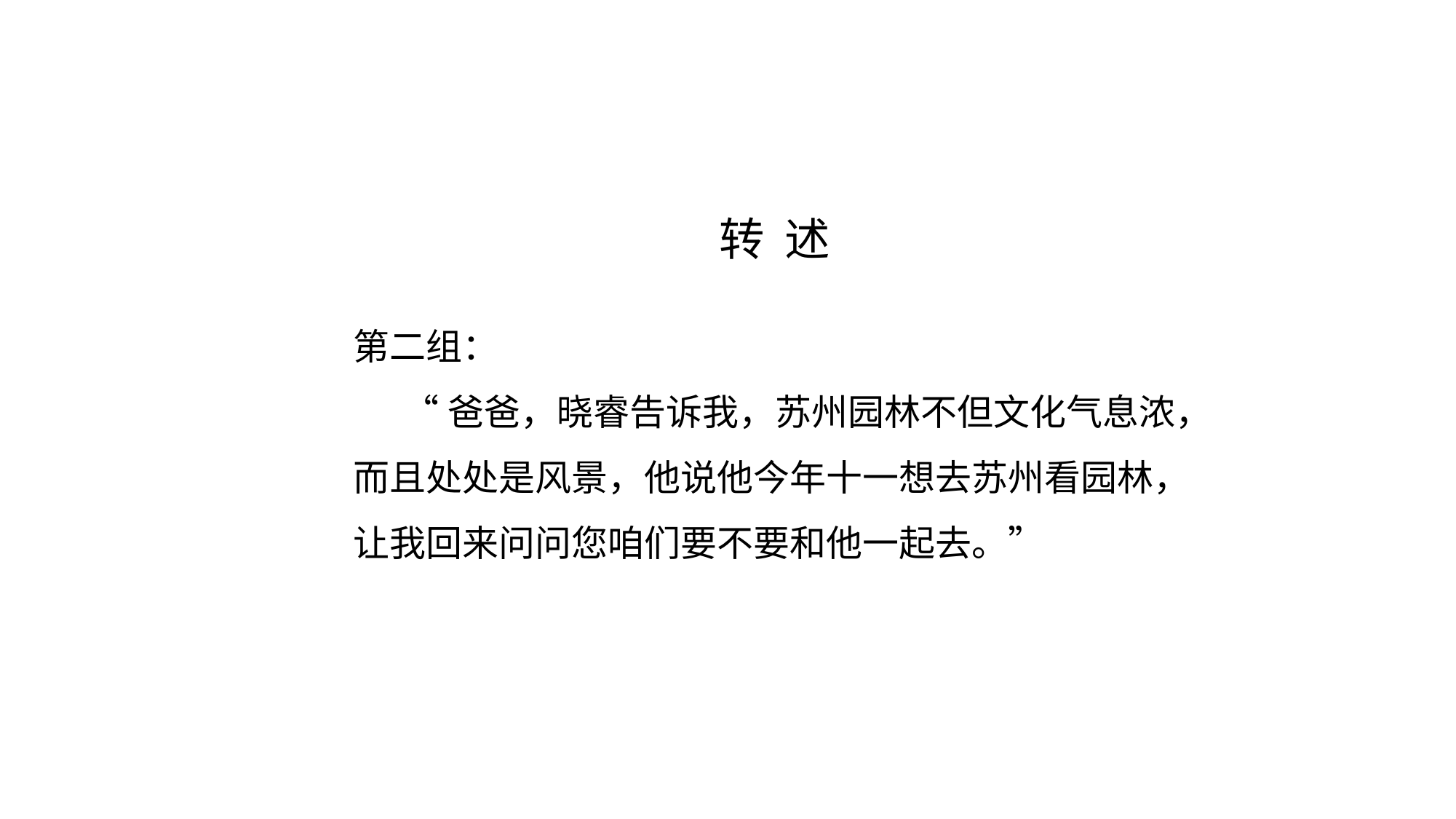

# 转  述
第二组：
      “爸爸，晓睿告诉我，苏州园林不但文化气息浓，而且处处是风景，他说他今年十一想去苏州看园林，让我回来问问您咱们要不要和他一起去。”